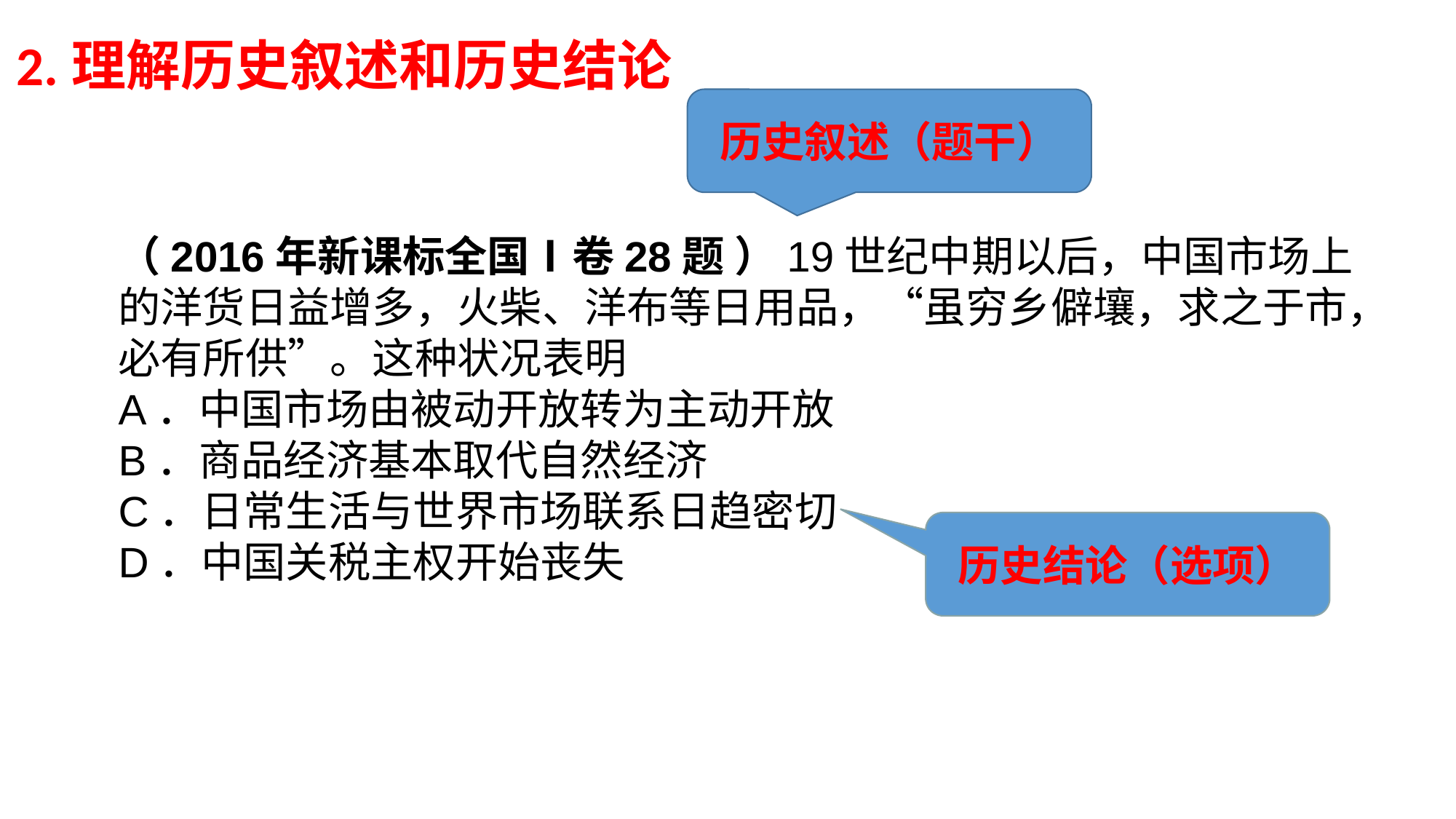

2.理解历史叙述和历史结论
历史叙述（题干）
（2016年新课标全国Ⅰ卷28题 ）19世纪中期以后，中国市场上的洋货日益增多，火柴、洋布等日用品，“虽穷乡僻壤，求之于市，必有所供”。这种状况表明
A．中国市场由被动开放转为主动开放
B．商品经济基本取代自然经济
C．日常生活与世界市场联系日趋密切
D．中国关税主权开始丧失
历史结论（选项）